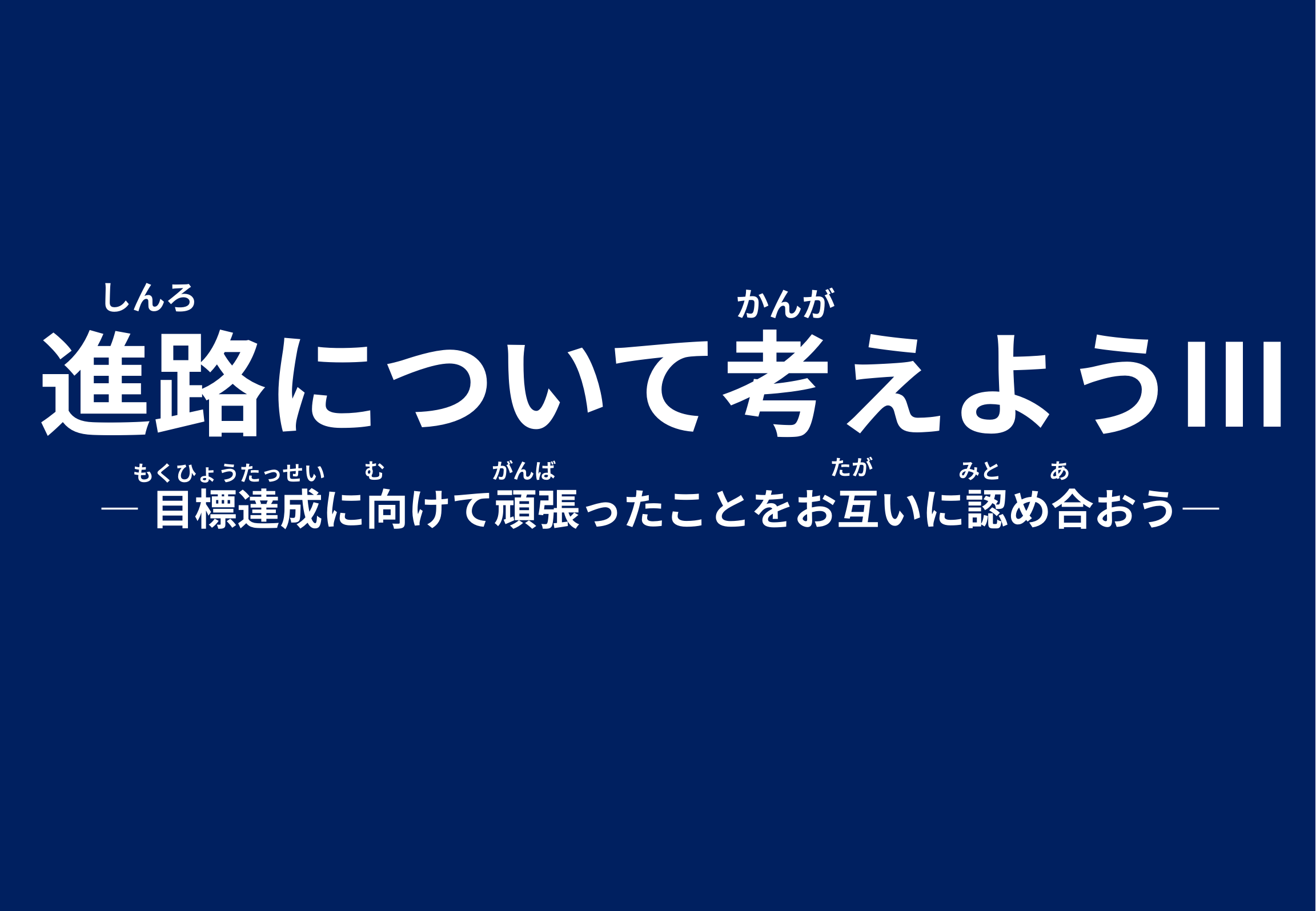

しんろ
かんが
進路について考えようⅢ
たが
む
みと
あ
がんば
もくひょうたっせい
―目標達成に向けて頑張ったことをお互いに認め合おう―